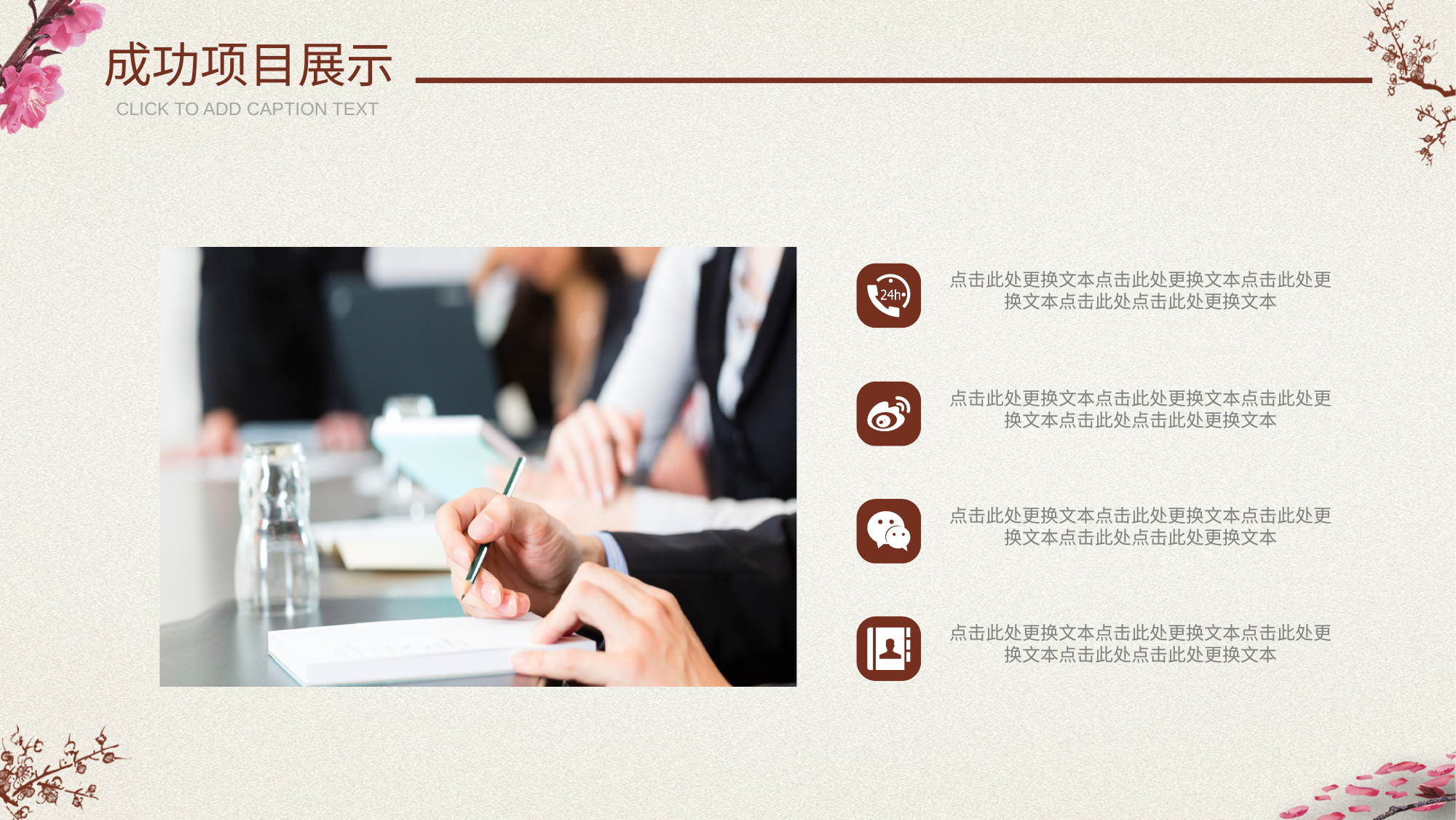

成功项目展示

CLICK TO ADD CAPTION TEXT

点击此处更换文本点击此处更换文本点击此处更换文本点击此处点击此处更换文本

点击此处更换文本点击此处更换文本点击此处更换文本点击此处点击此处更换文本

点击此处更换文本点击此处更换文本点击此处更换文本点击此处点击此处更换文本

点击此处更换文本点击此处更换文本点击此处更换文本点击此处点击此处更换文本